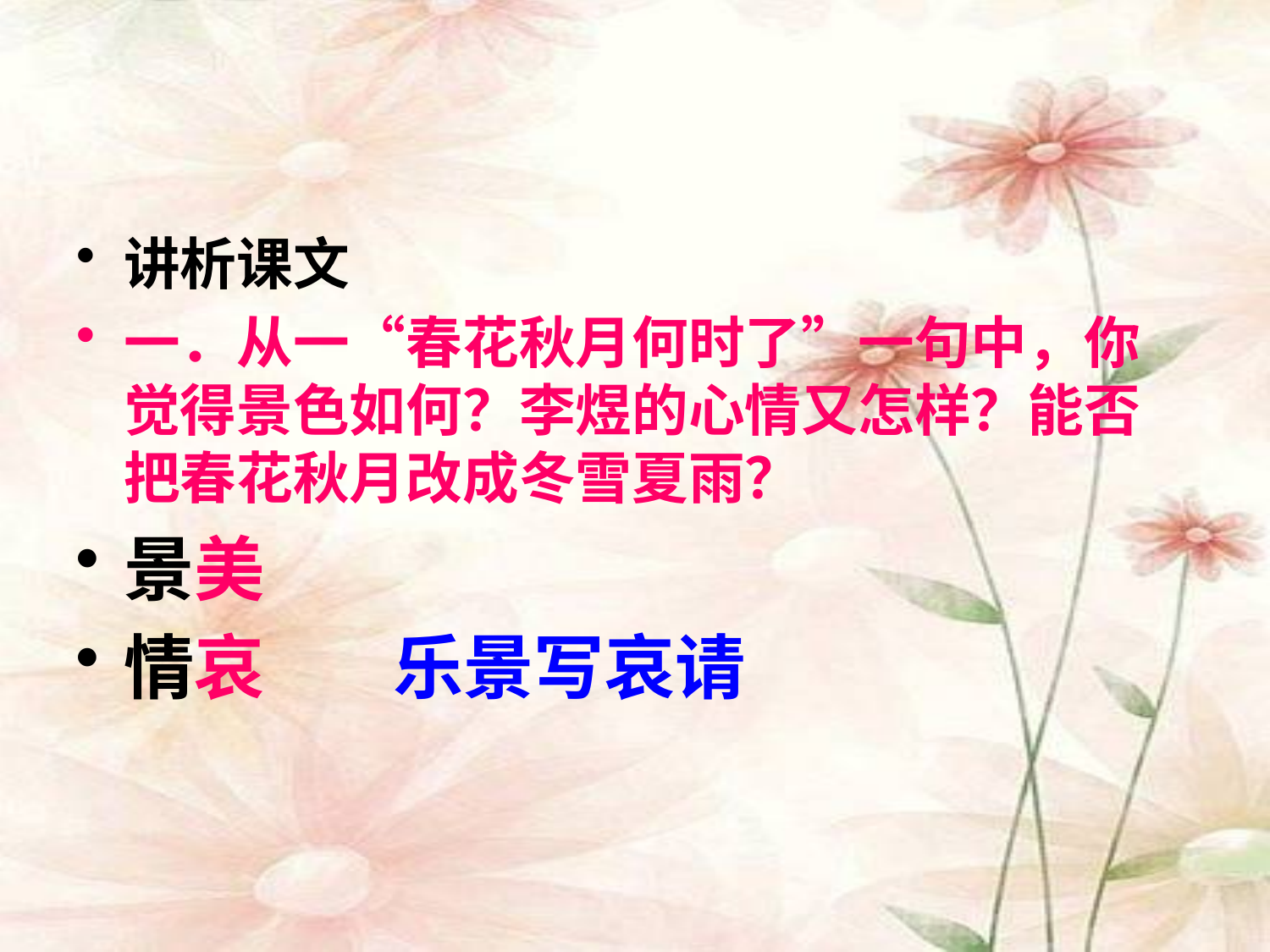

讲析课文
一．从一“春花秋月何时了”一句中，你觉得景色如何？李煜的心情又怎样？能否把春花秋月改成冬雪夏雨？
景美
情哀        乐景写哀请